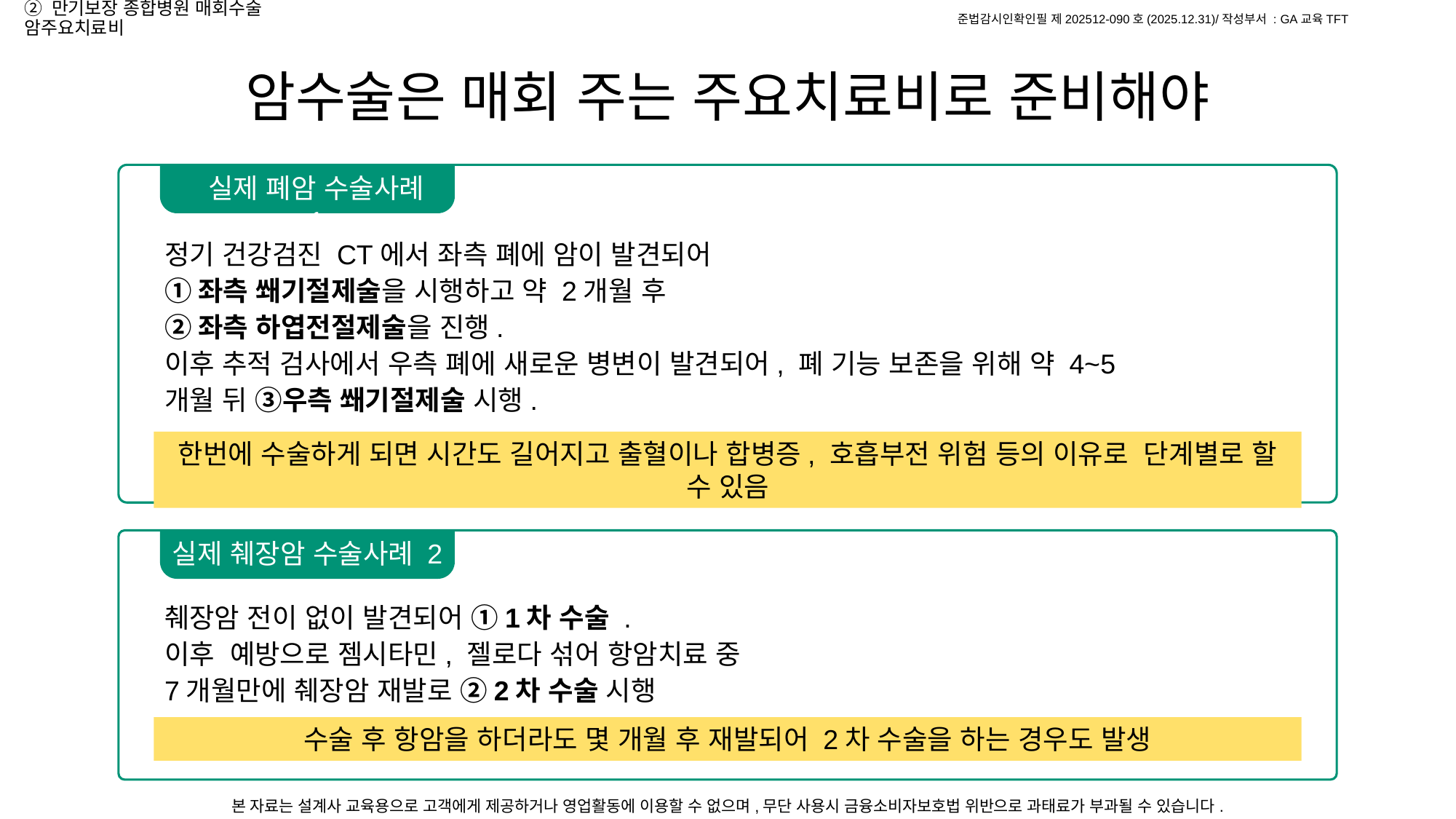

② 만기보장 종합병원 매회수술 암주요치료비
암수술은 매회 주는 주요치료비로 준비해야

실제 폐암 수술사례 1
정기 건강검진 CT에서 좌측 폐에 암이 발견되어
①좌측 쐐기절제술을 시행하고 약 2개월 후
②좌측 하엽전절제술을 진행.
이후 추적 검사에서 우측 폐에 새로운 병변이 발견되어, 폐 기능 보존을 위해 약 4~5개월 뒤 ③우측 쐐기절제술 시행.
한번에 수술하게 되면 시간도 길어지고 출혈이나 합병증, 호흡부전 위험 등의 이유로  단계별로 할 수 있음

실제 췌장암 수술사례 2
췌장암 전이 없이 발견되어 ①1차 수술 .
이후  예방으로 젬시타민, 젤로다 섞어 항암치료 중
7개월만에 췌장암 재발로 ②2차 수술 시행
수술 후 항암을 하더라도 몇 개월 후 재발되어 2차 수술을 하는 경우도 발생